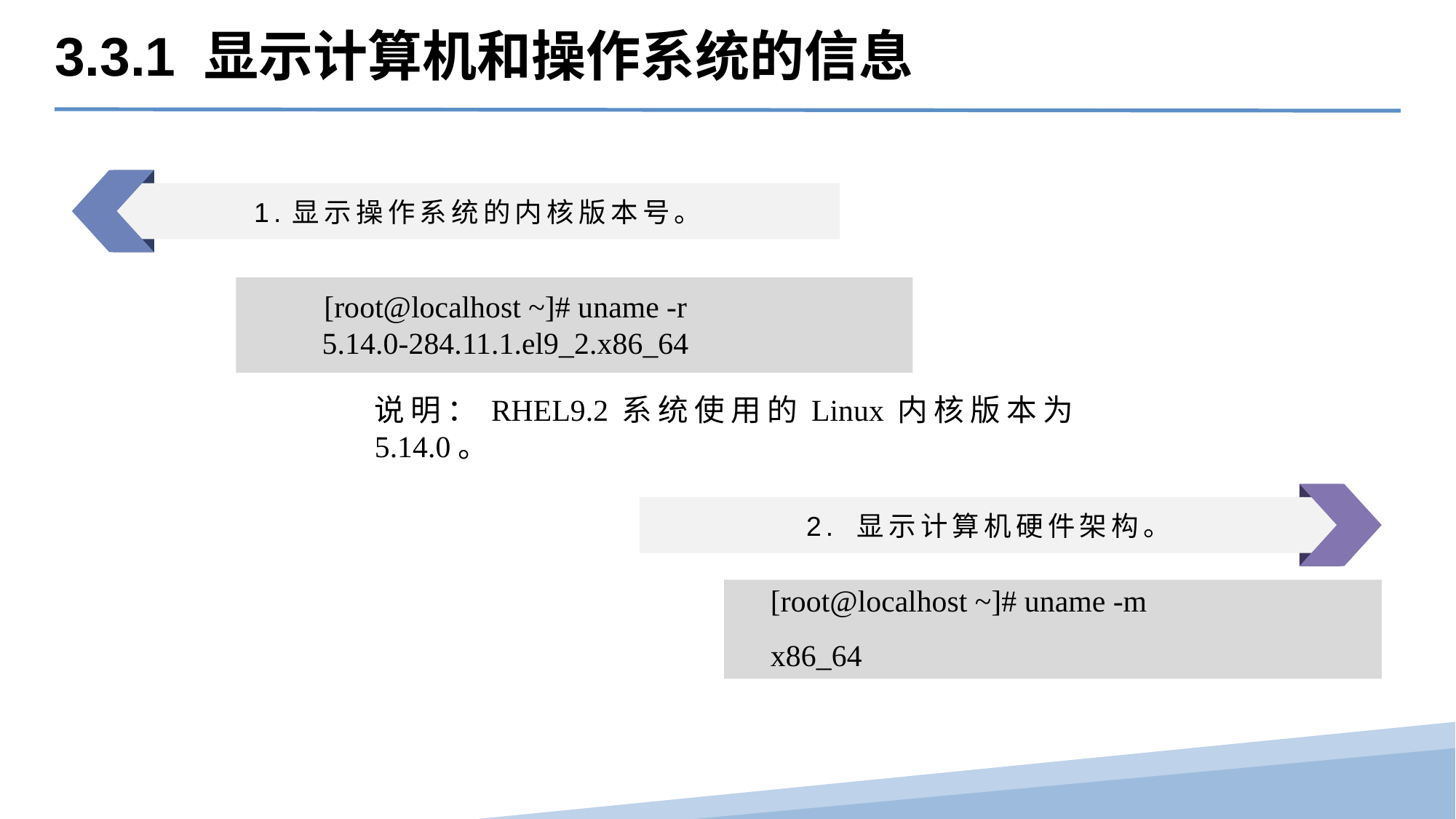

3.3.1 显示计算机和操作系统的信息

1.显示操作系统的内核版本‍号。

[root@localhost ~]# uname -r
5.14.0-284.11.1.el9_2.x86_64
说明：RHEL9.2系统使用的Linux内核版本为5.14.0。

2. 显示计算机硬件架‍构。
[root@localhost ~]# uname -m
x86_64